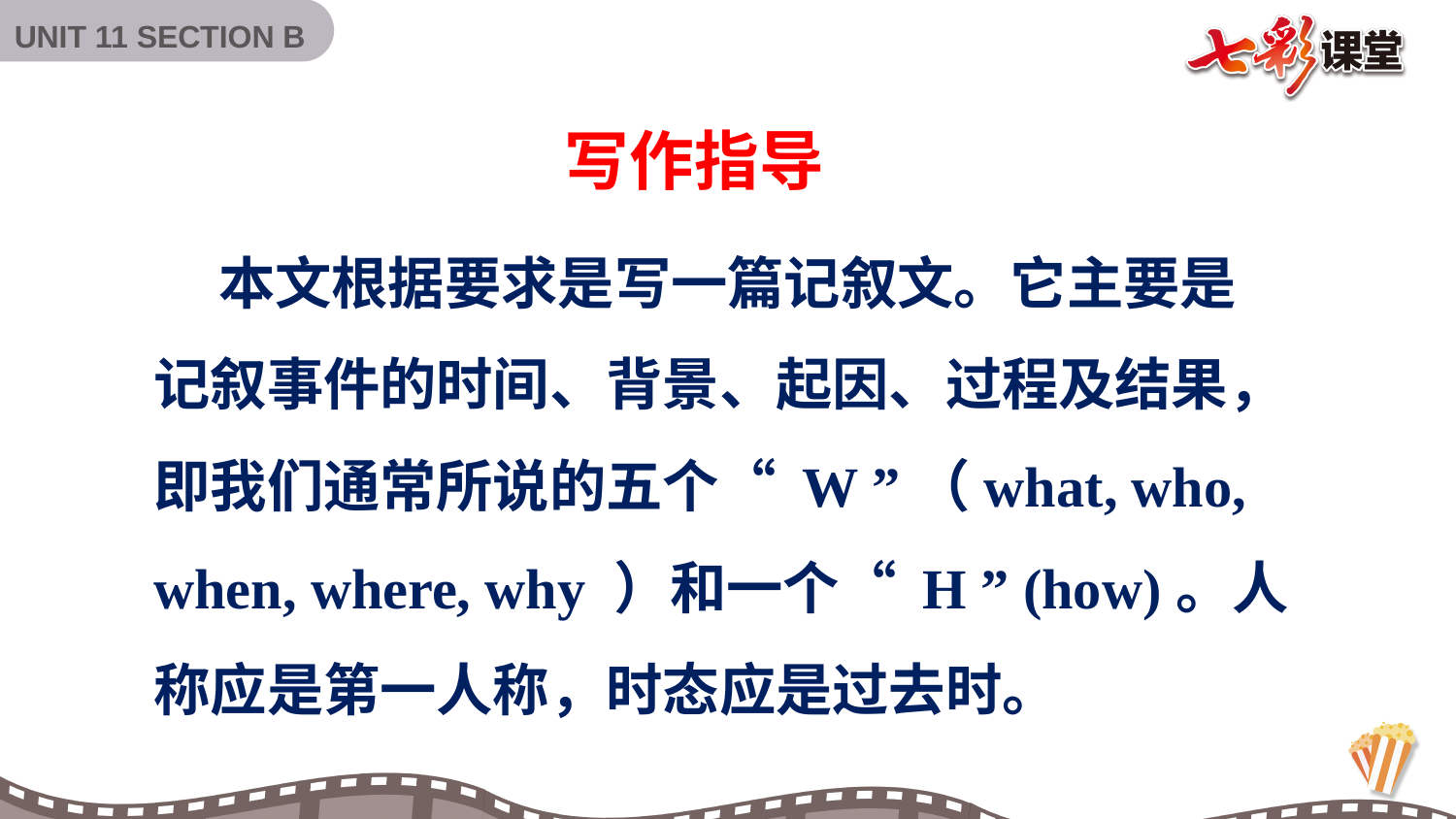

写作指导
    本文根据要求是写一篇记叙文。它主要是记叙事件的时间、背景、起因、过程及结果，即我们通常所说的五个“ W ”（what, who, when, where, why ）和一个“ H ” (how)。人称应是第一人称，时态应是过去时。